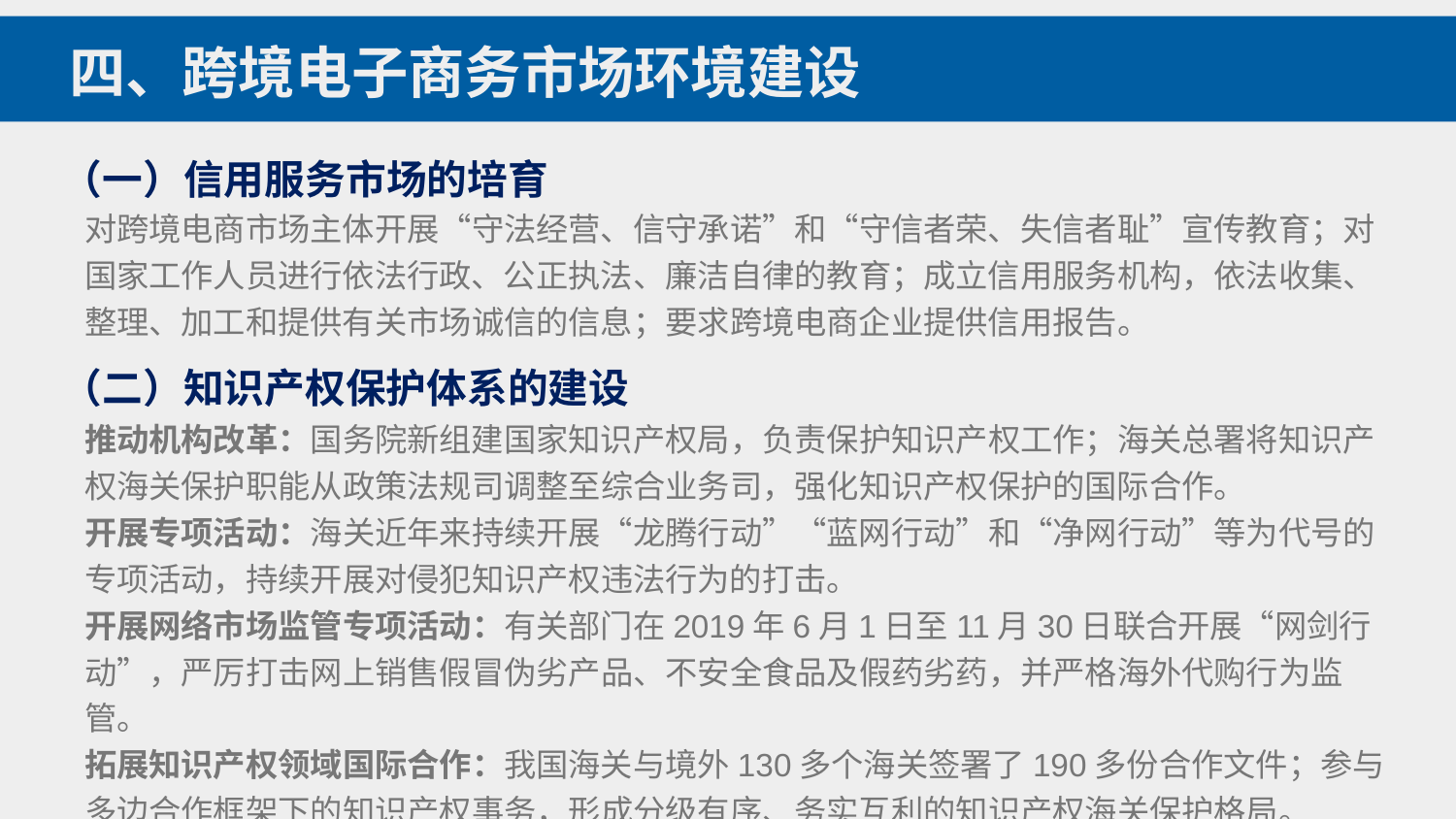

四、跨境电子商务市场环境建设
（一）信用服务市场的培育
对跨境电商市场主体开展“守法经营、信守承诺”和“守信者荣、失信者耻”宣传教育；对国家工作人员进行依法行政、公正执法、廉洁自律的教育；成立信用服务机构，依法收集、整理、加工和提供有关市场诚信的信息；要求跨境电商企业提供信用报告。
（二）知识产权保护体系的建设
推动机构改革：国务院新组建国家知识产权局，负责保护知识产权工作；海关总署将知识产权海关保护职能从政策法规司调整至综合业务司，强化知识产权保护的国际合作。
开展专项活动：海关近年来持续开展“龙腾行动”“蓝网行动”和“净网行动”等为代号的专项活动，持续开展对侵犯知识产权违法行为的打击。
开展网络市场监管专项活动：有关部门在2019年6月1日至11月30日联合开展“网剑行动”，严厉打击网上销售假冒伪劣产品、不安全食品及假药劣药，并严格海外代购行为监管。
拓展知识产权领域国际合作：我国海关与境外130多个海关签署了190多份合作文件；参与多边合作框架下的知识产权事务，形成分级有序、务实互利的知识产权海关保护格局。